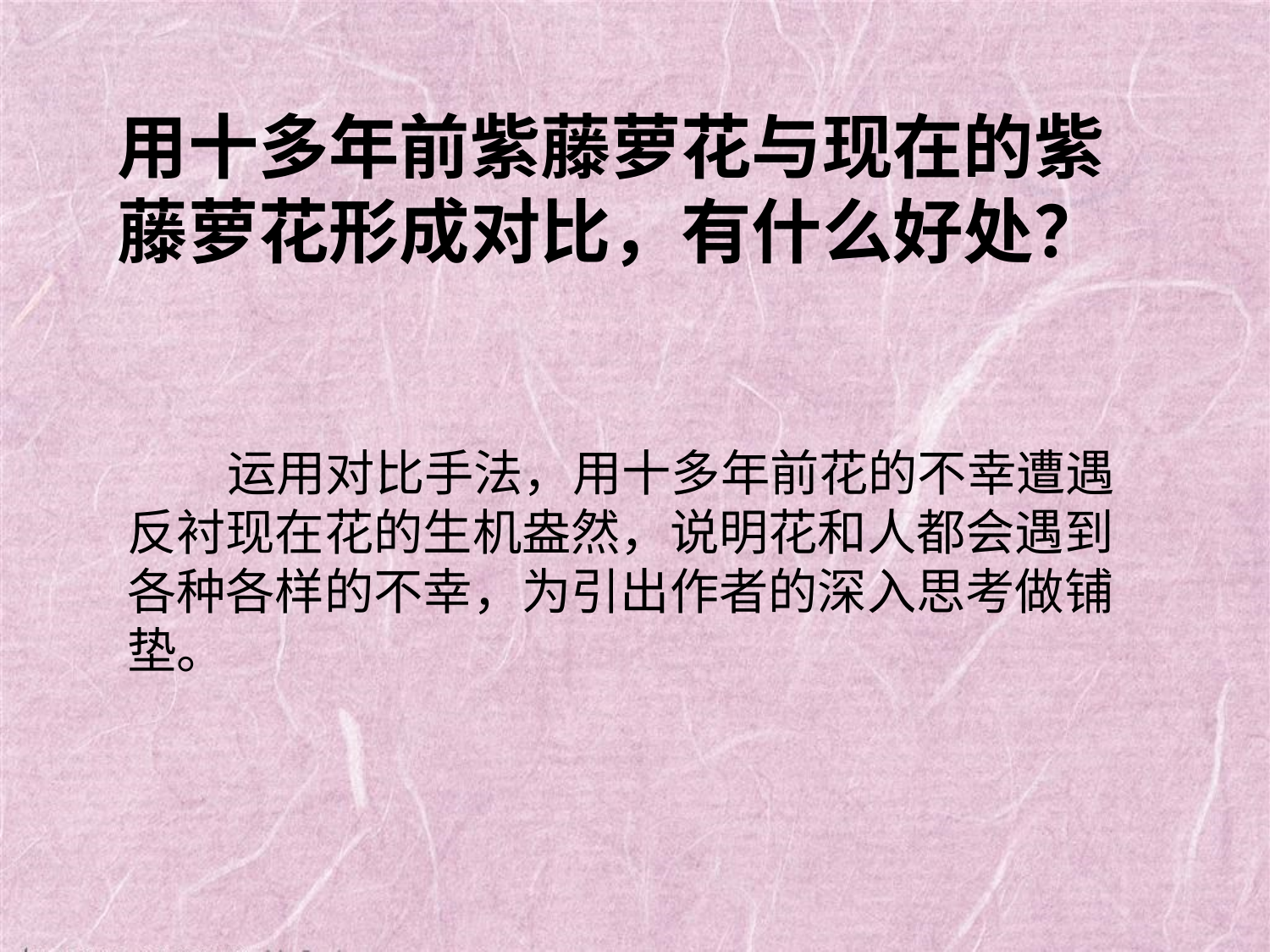

用十多年前紫藤萝花与现在的紫藤萝花形成对比，有什么好处？

        运用对比手法，用十多年前花的不幸遭遇反衬现在花的生机盎然，说明花和人都会遇到各种各样的不幸，为引出作者的深入思考做铺垫。